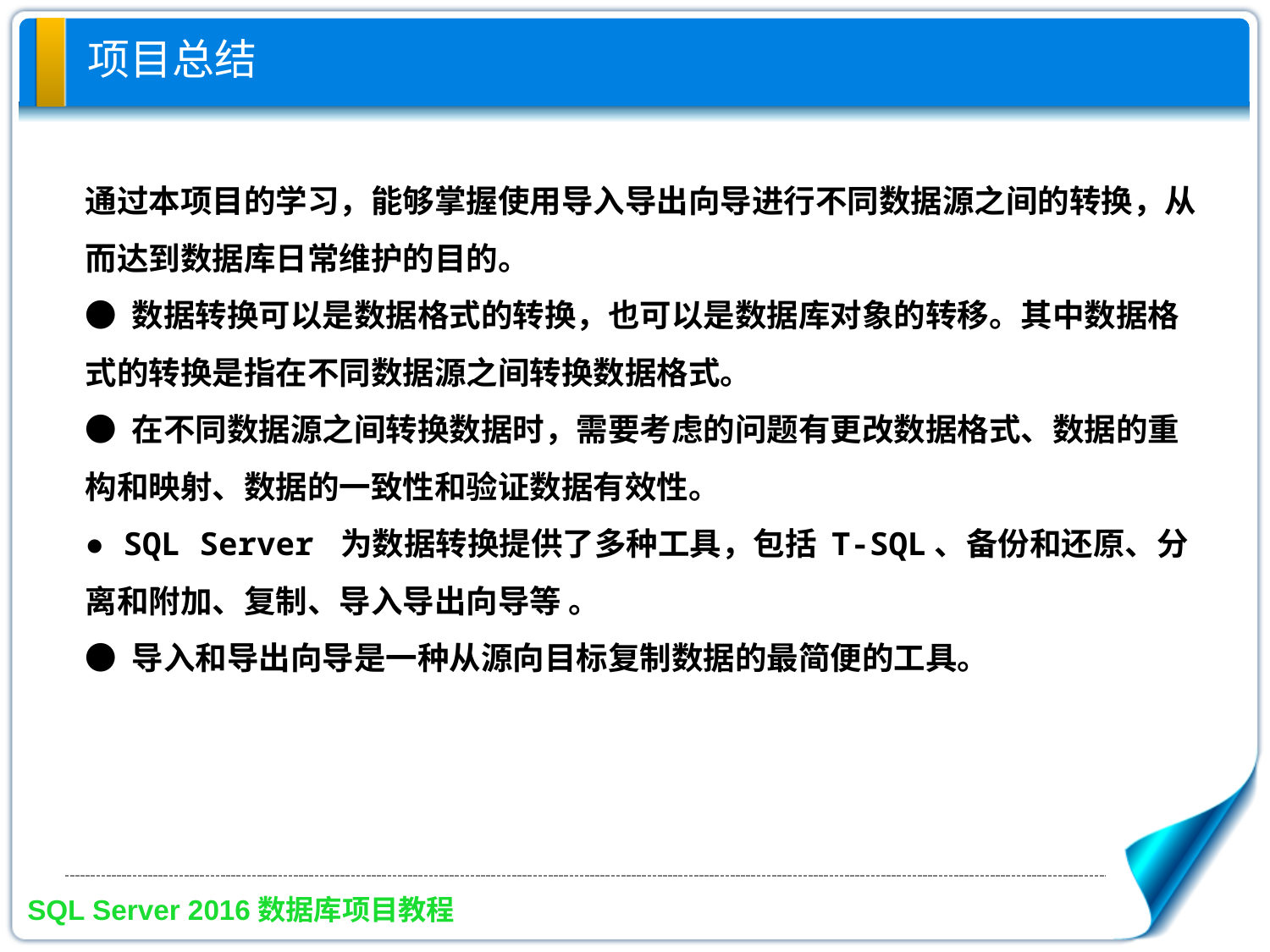

# 项目总结
通过本项目的学习，能够掌握使用导入导出向导进行不同数据源之间的转换，从而达到数据库日常维护的目的。
● 数据转换可以是数据格式的转换，也可以是数据库对象的转移。其中数据格式的转换是指在不同数据源之间转换数据格式。
● 在不同数据源之间转换数据时，需要考虑的问题有更改数据格式、数据的重构和映射、数据的一致性和验证数据有效性。
● SQL Server 为数据转换提供了多种工具，包括 T-SQL、备份和还原、分离和附加、复制、导入导出向导等 。
● 导入和导出向导是一种从源向目标复制数据的最简便的工具。